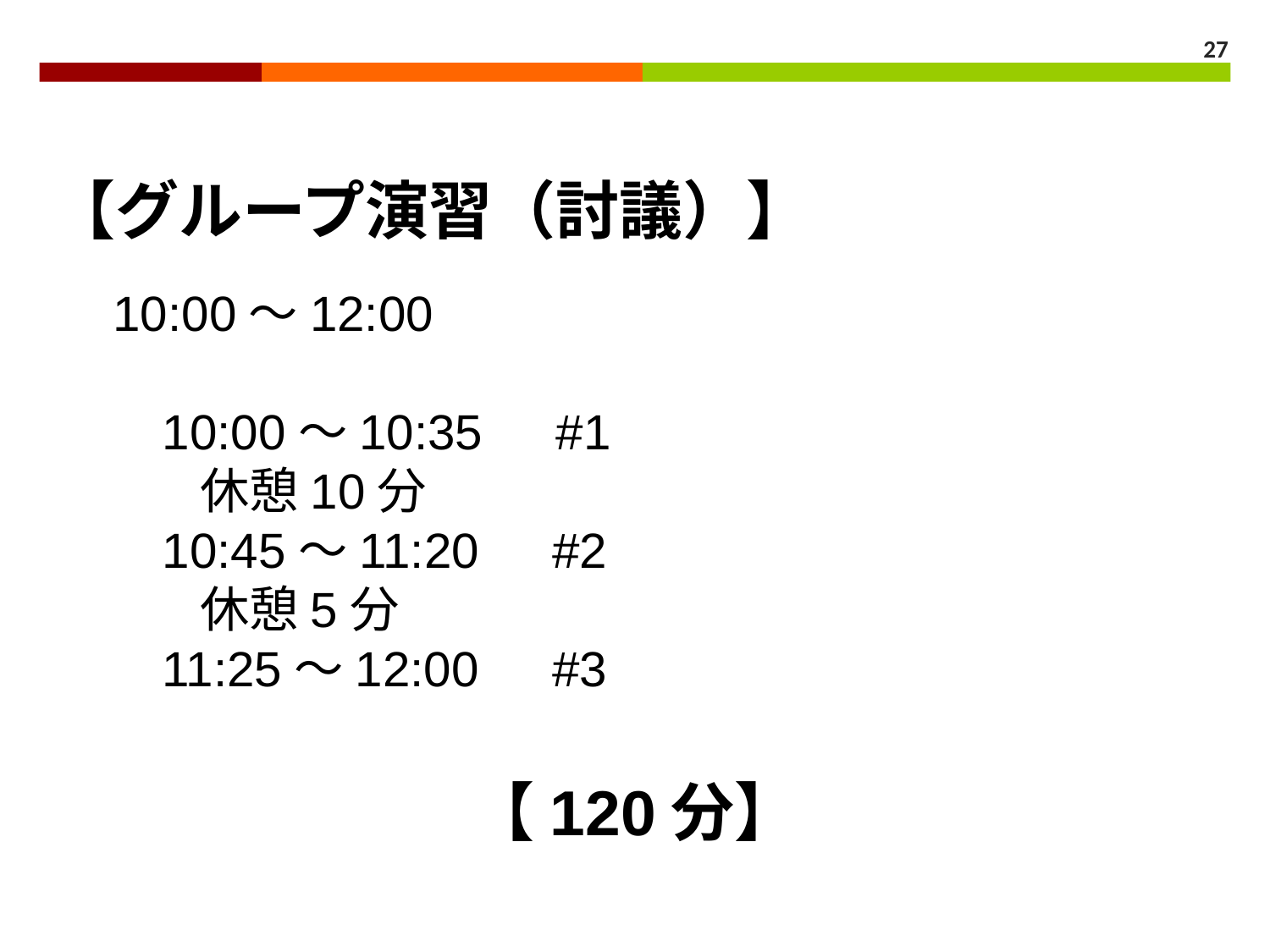

27
【グループ演習（討議）】

　10:00～12:00

　　10:00～10:35　#1
　　　休憩10分
　　10:45～11:20　#2
　　　休憩5分
　　11:25～12:00　#3

【120分】